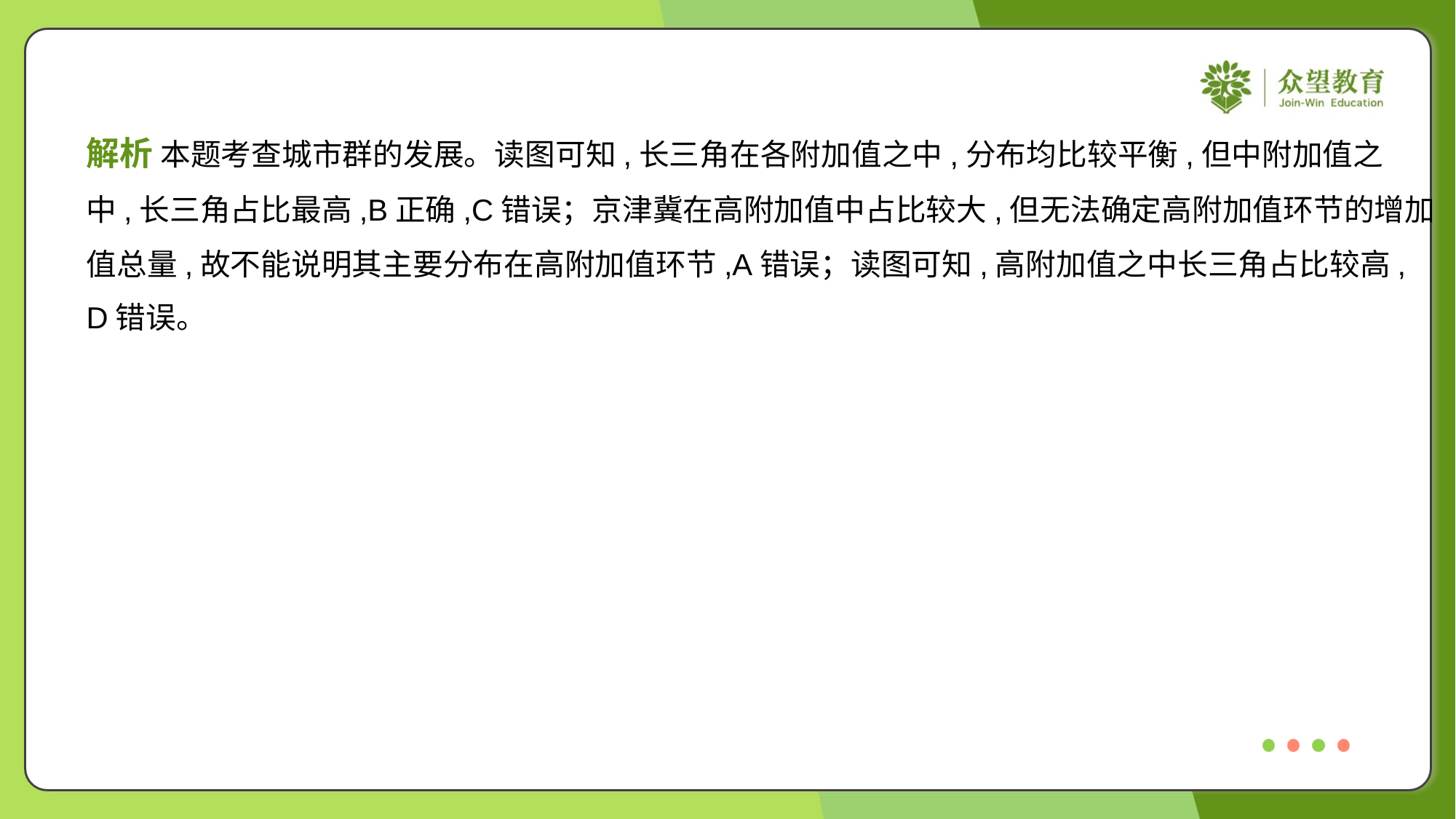

解析 本题考查城市群的发展。读图可知,长三角在各附加值之中,分布均比较平衡,但中附加值之
中,长三角占比最高,B正确,C错误；京津冀在高附加值中占比较大,但无法确定高附加值环节的增加
值总量,故不能说明其主要分布在高附加值环节,A错误；读图可知,高附加值之中长三角占比较高,
D错误。